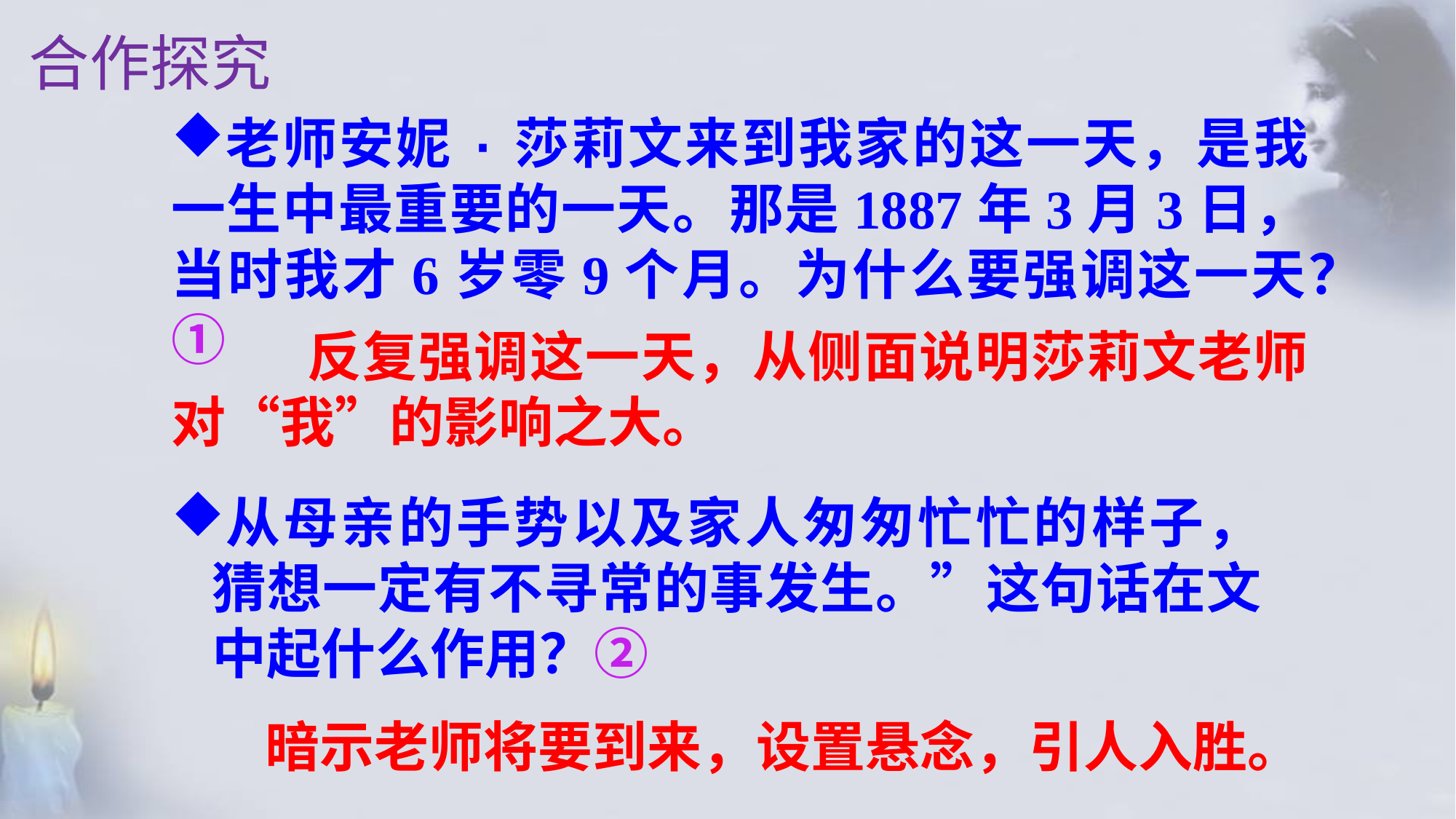

合作探究
# 老师安妮·莎莉文来到我家的这一天，是我一生中最重要的一天。那是1887年3月3日，当时我才6岁零9个月。为什么要强调这一天？①
         反复强调这一天，从侧面说明莎莉文老师对“我”的影响之大。
从母亲的手势以及家人匆匆忙忙的样子，猜想一定有不寻常的事发生。”这句话在文中起什么作用？②
暗示老师将要到来，设置悬念，引人入胜。